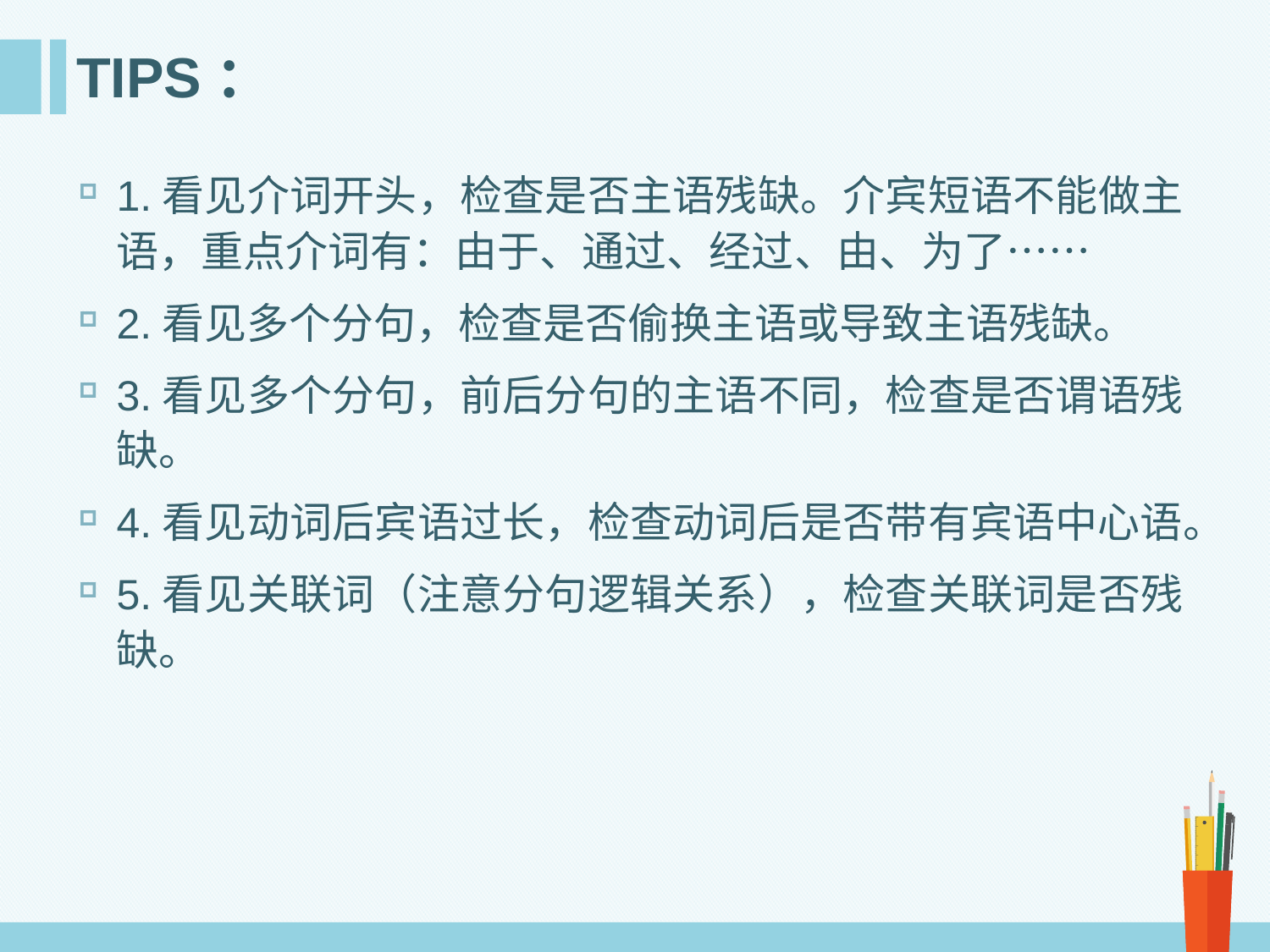

# TIPS：
1.看见介词开头，检查是否主语残缺。介宾短语不能做主语，重点介词有：由于、通过、经过、由、为了……
2.看见多个分句，检查是否偷换主语或导致主语残缺。
3.看见多个分句，前后分句的主语不同，检查是否谓语残缺。
4.看见动词后宾语过长，检查动词后是否带有宾语中心语。
5.看见关联词（注意分句逻辑关系），检查关联词是否残缺。